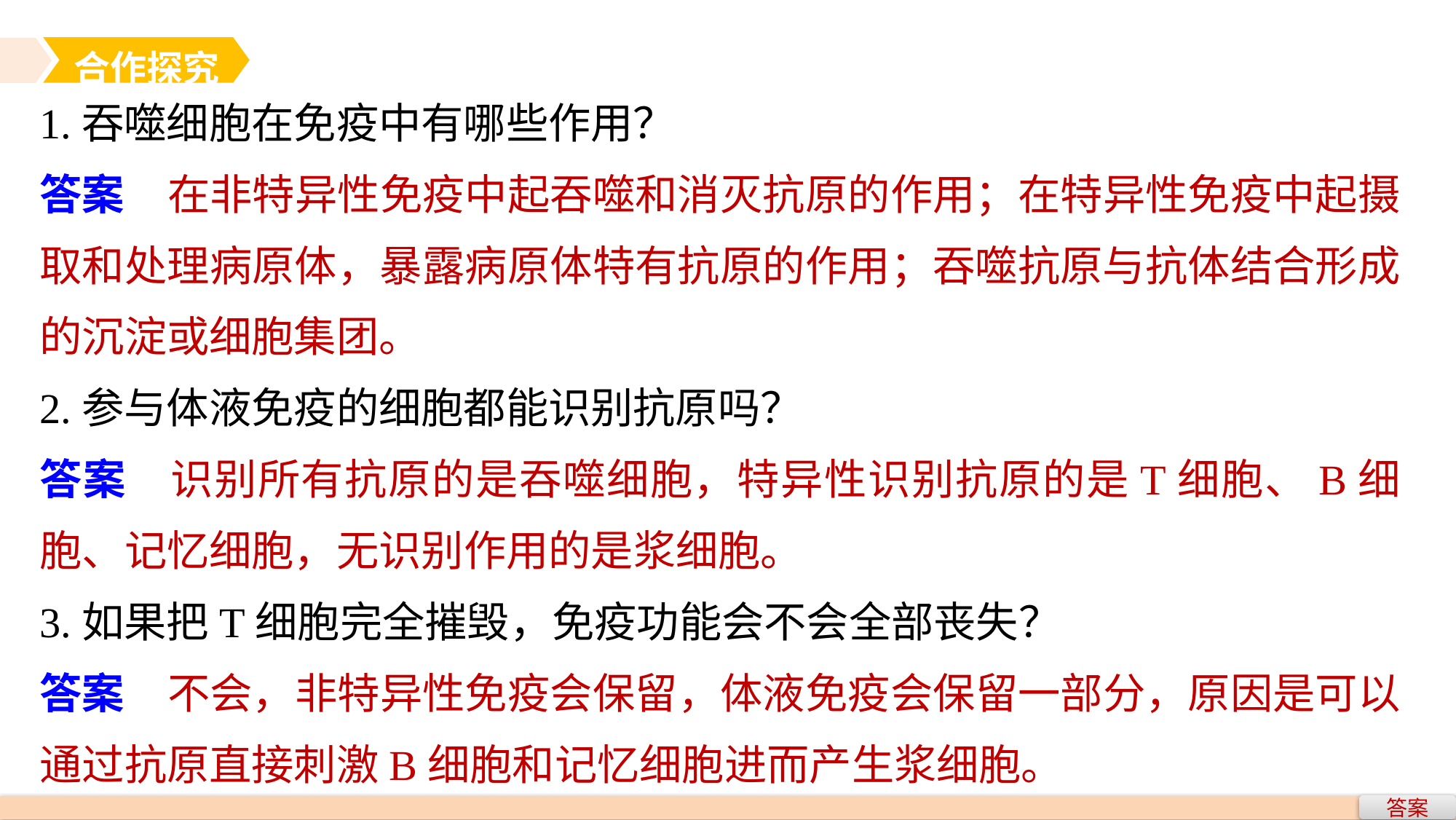

合作探究

1.吞噬细胞在免疫中有哪些作用？
答案　在非特异性免疫中起吞噬和消灭抗原的作用；在特异性免疫中起摄取和处理病原体，暴露病原体特有抗原的作用；吞噬抗原与抗体结合形成的沉淀或细胞集团。
2.参与体液免疫的细胞都能识别抗原吗？
答案　识别所有抗原的是吞噬细胞，特异性识别抗原的是T细胞、B细胞、记忆细胞，无识别作用的是浆细胞。
3.如果把T细胞完全摧毁，免疫功能会不会全部丧失？
答案　不会，非特异性免疫会保留，体液免疫会保留一部分，原因是可以通过抗原直接刺激B细胞和记忆细胞进而产生浆细胞。
答案